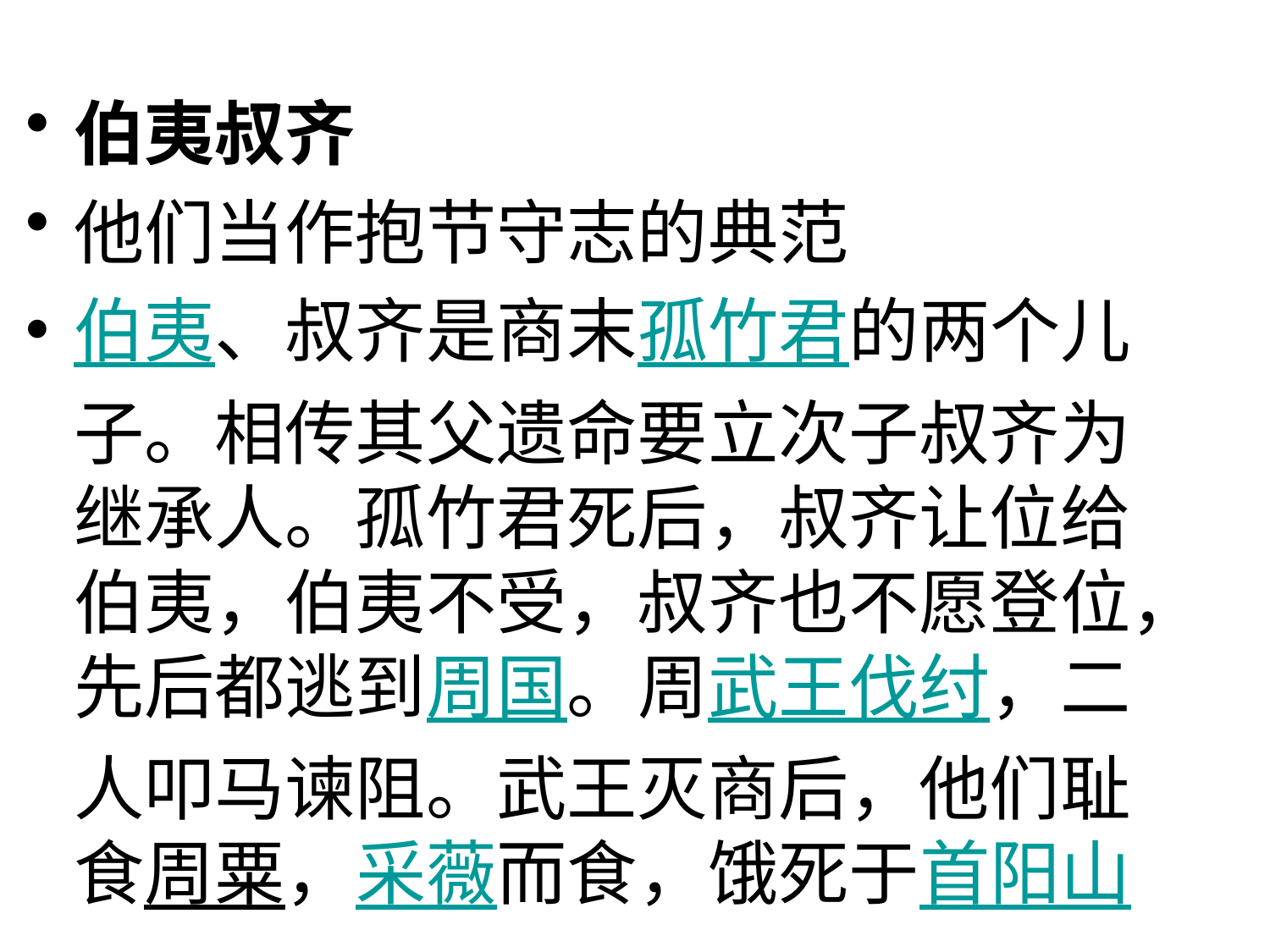

#
伯夷叔齐
他们当作抱节守志的典范
伯夷、叔齐是商末孤竹君的两个儿子。相传其父遗命要立次子叔齐为继承人。孤竹君死后，叔齐让位给伯夷，伯夷不受，叔齐也不愿登位，先后都逃到周国。周武王伐纣，二人叩马谏阻。武王灭商后，他们耻食周粟，采薇而食，饿死于首阳山。